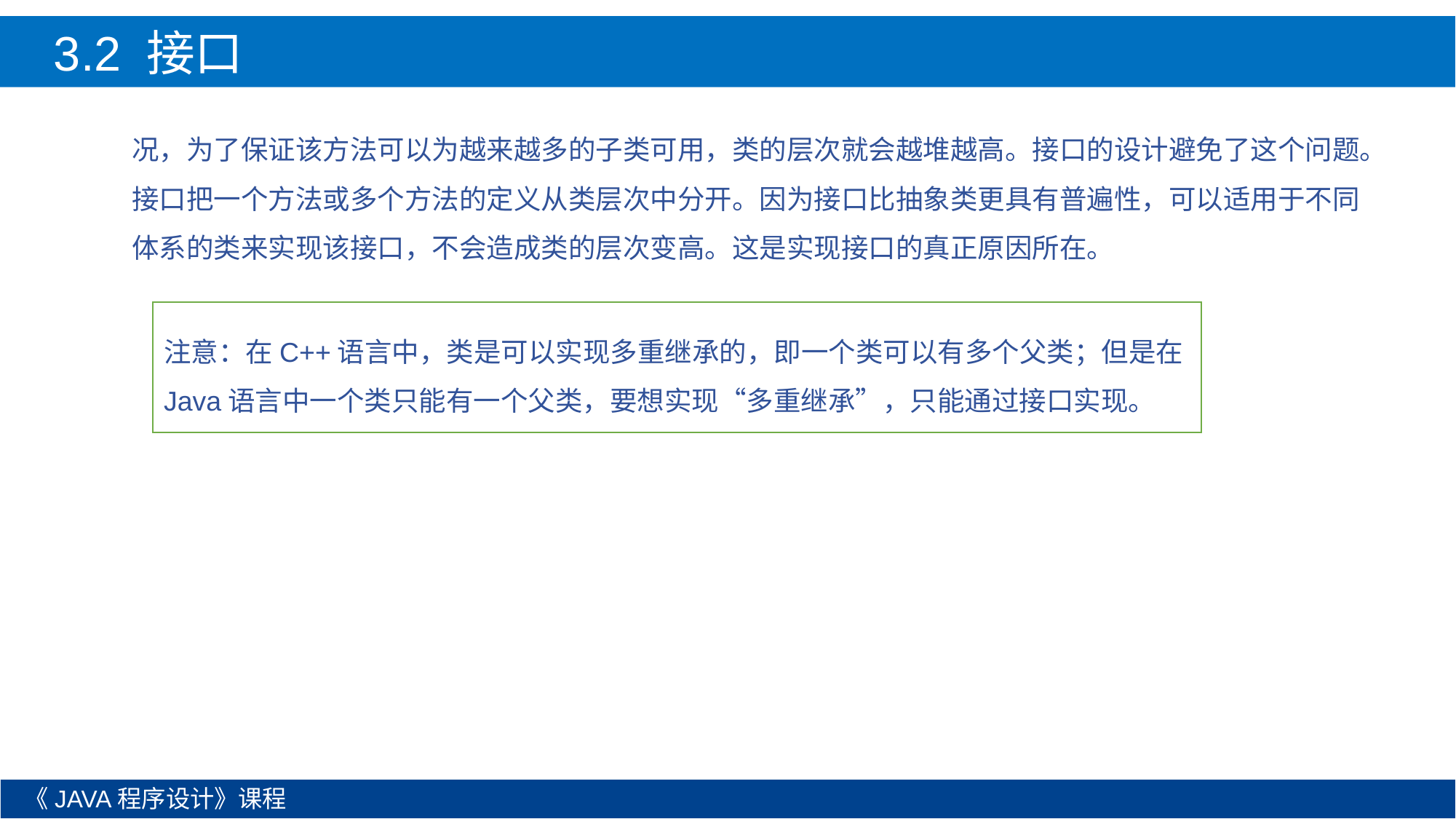

3.2 接口
况，为了保证该方法可以为越来越多的子类可用，类的层次就会越堆越高。接口的设计避免了这个问题。接口把一个方法或多个方法的定义从类层次中分开。因为接口比抽象类更具有普遍性，可以适用于不同体系的类来实现该接口，不会造成类的层次变高。这是实现接口的真正原因所在。
注意：在C++语言中，类是可以实现多重继承的，即一个类可以有多个父类；但是在Java语言中一个类只能有一个父类，要想实现“多重继承”，只能通过接口实现。
《JAVA程序设计》课程